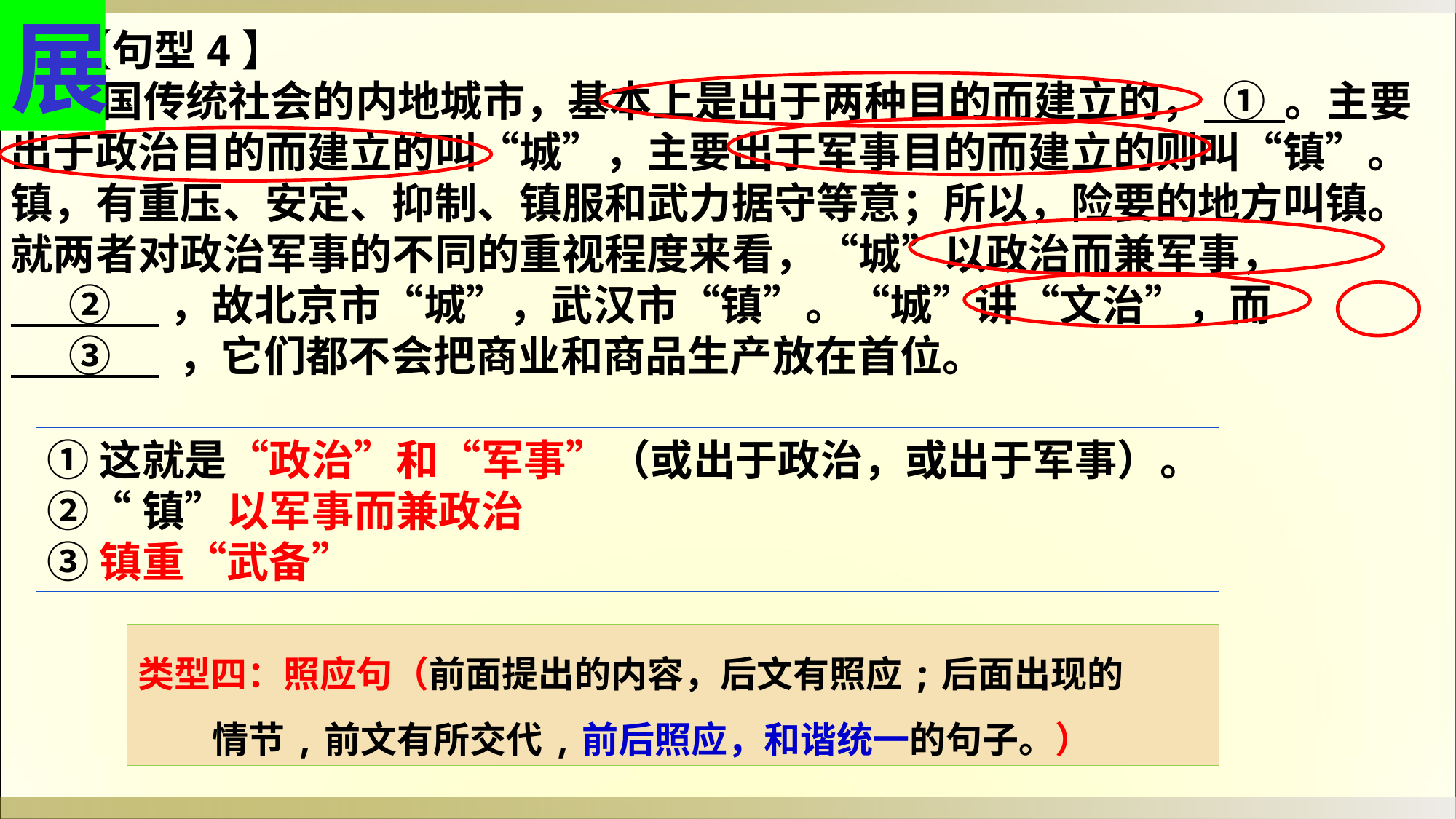

展
     【句型4】
    中国传统社会的内地城市，基本上是出于两种目的而建立的，  ①  。主要出于政治目的而建立的叫“城”，主要出于军事目的而建立的则叫“镇”。镇，有重压、安定、抑制、镇服和武力据守等意；所以，险要的地方叫镇。就两者对政治军事的不同的重视程度来看，“城”以政治而兼军事，
      ②     ，故北京市“城”，武汉市“镇”。“城”讲“文治”，而
      ③      ，它们都不会把商业和商品生产放在首位。

①这就是“政治”和“军事”（或出于政治，或出于军事）。
②“镇”以军事而兼政治
③镇重“武备”
类型四：照应句（前面提出的内容，后文有照应;后面出现的
        情节,前文有所交代,前后照应，和谐统一的句子。）